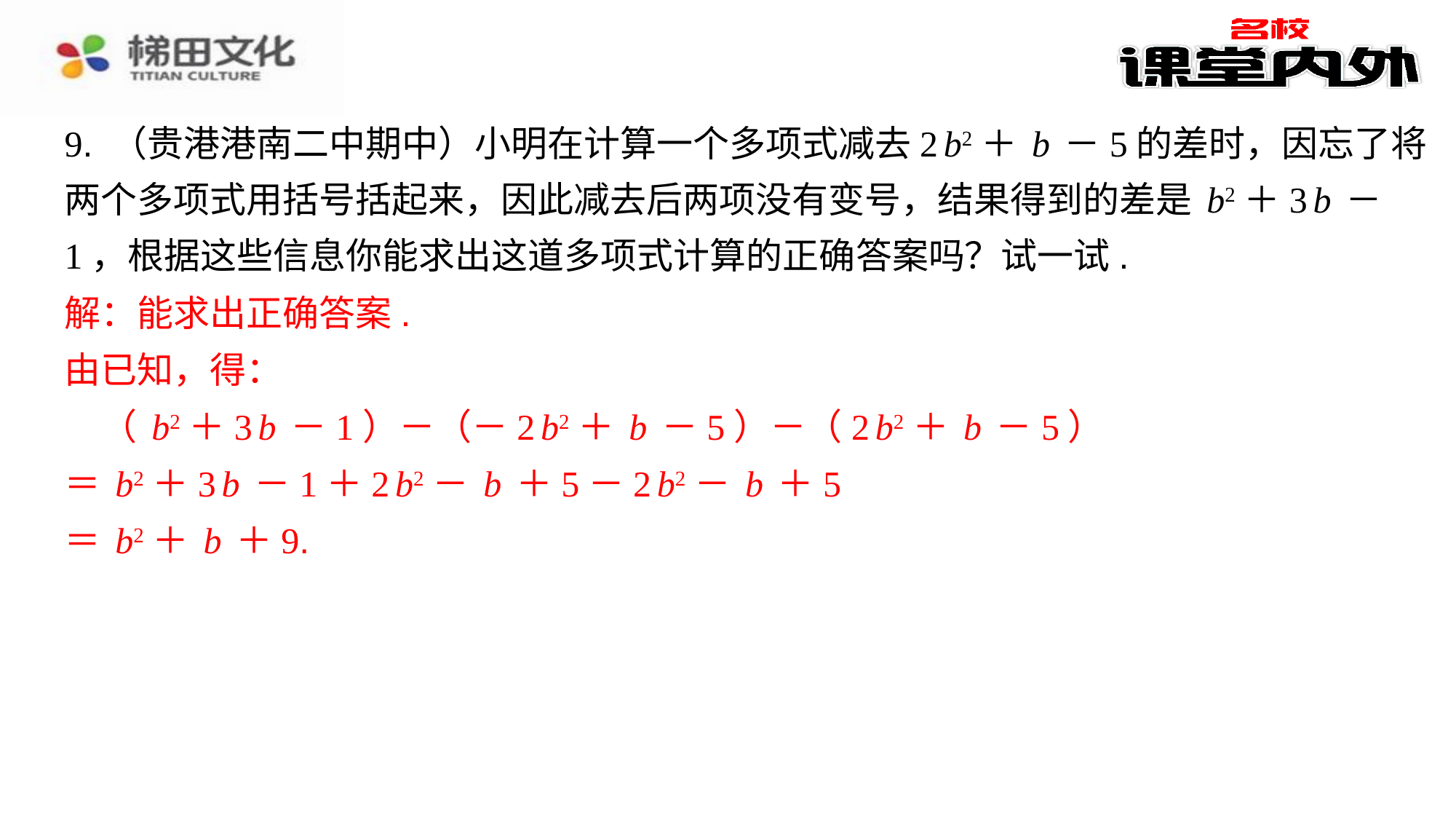

9. （贵港港南二中期中）小明在计算一个多项式减去2b2＋b－5的差时，因忘了将
两个多项式用括号括起来，因此减去后两项没有变号，结果得到的差是b2＋3b－
1，根据这些信息你能求出这道多项式计算的正确答案吗？试一试.
解：能求出正确答案.
由已知，得：
　（b2＋3b－1）－（－2b2＋b－5）－（2b2＋b－5）
＝b2＋3b－1＋2b2－b＋5－2b2－b＋5
＝b2＋b＋9.
解：能求出正确答案.
由已知，得：
（b2＋3b－1）－（－2b2＋b－5）－（2b2＋b－5）
＝b2＋3b－1＋2b2－b＋5－2b2－b＋5
＝b2＋b＋9.